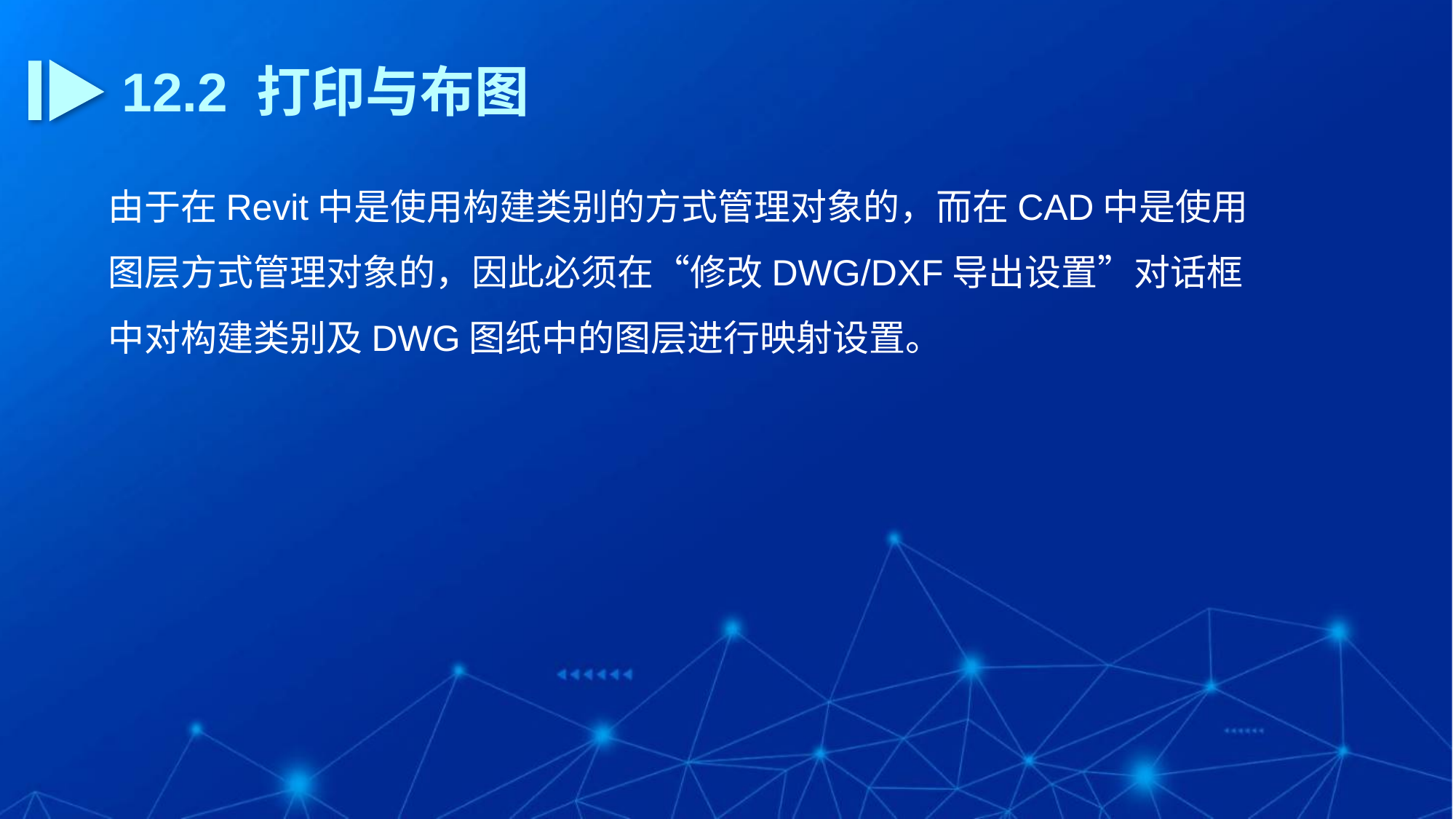

12.2 打印与布图

由于在Revit中是使用构建类别的方式管理对象的，而在CAD中是使用图层方式管理对象的，因此必须在“修改DWG/DXF导出设置”对话框中对构建类别及DWG图纸中的图层进行映射设置。